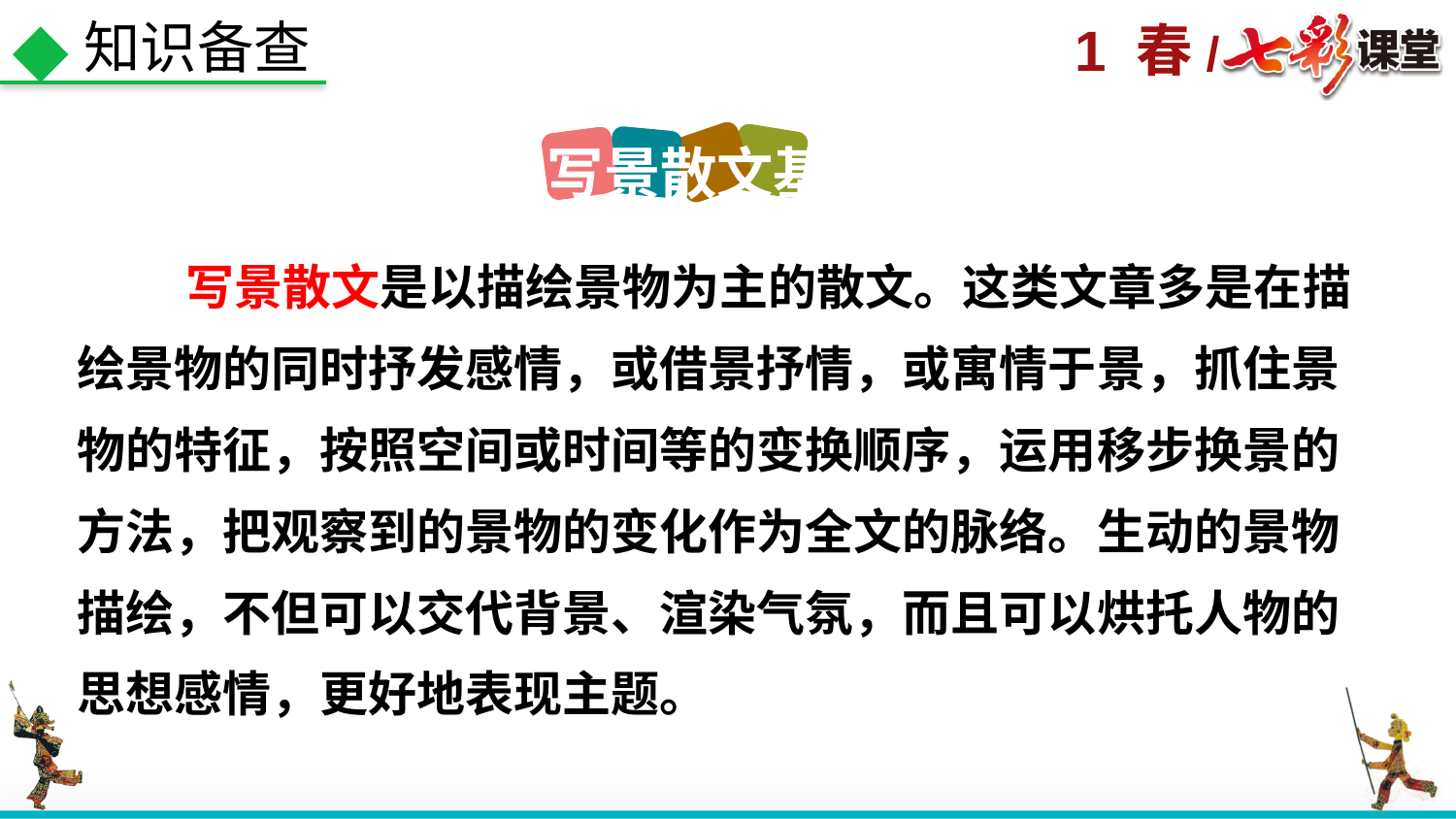

知识备查

写景散文基常识

写景散文是以描绘景物为主的散文。这类文章多是在描绘景物的同时抒发感情，或借景抒情，或寓情于景，抓住景物的特征，按照空间或时间等的变换顺序，运用移步换景的方法，把观察到的景物的变化作为全文的脉络。生动的景物描绘，不但可以交代背景、渲染气氛，而且可以烘托人物的思想感情，更好地表现主题。